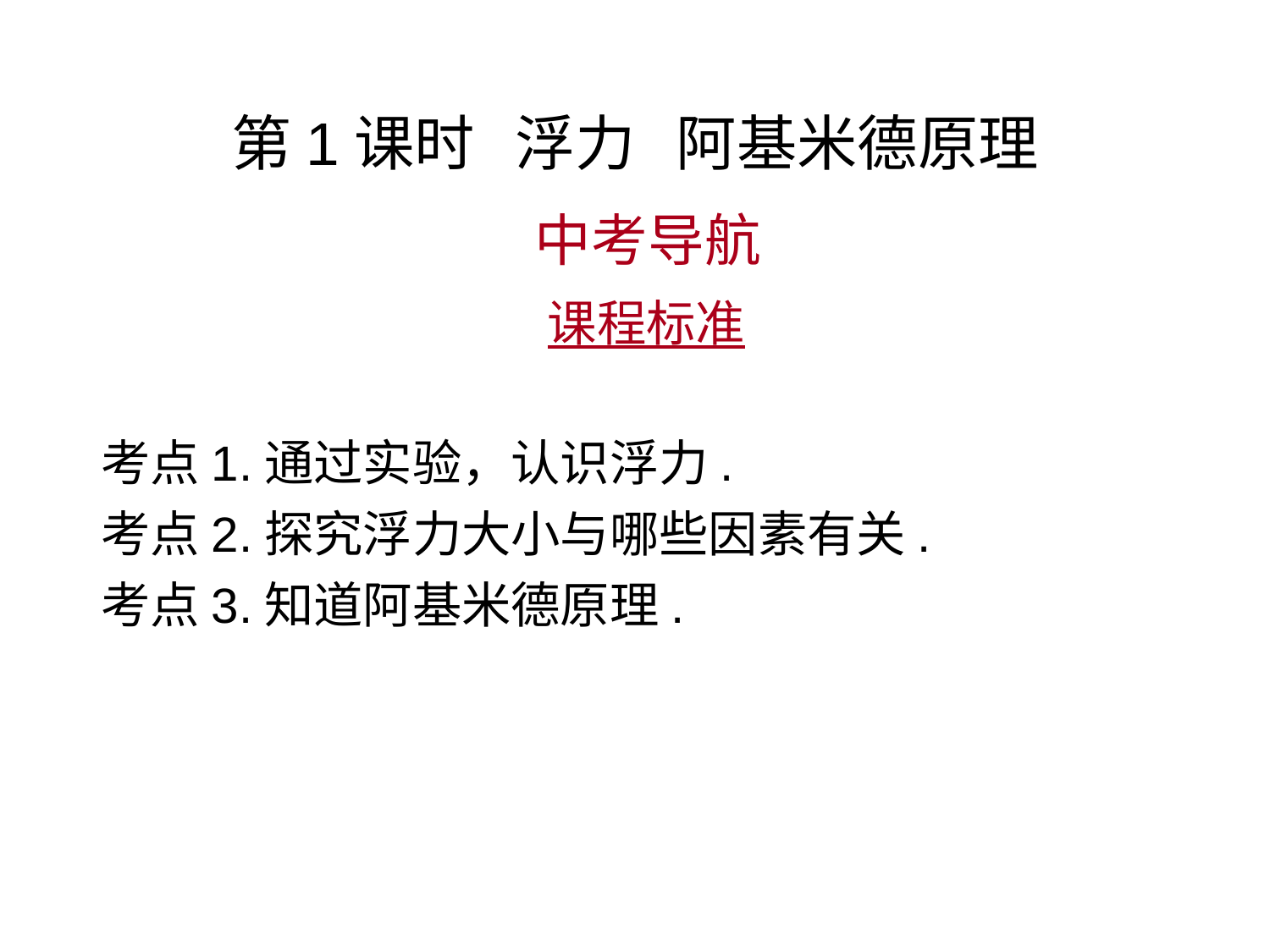

第1课时   浮力   阿基米德原理
 中考导航
 课程标准
考点1.通过实验，认识浮力.
考点2.探究浮力大小与哪些因素有关.
考点3.知道阿基米德原理.